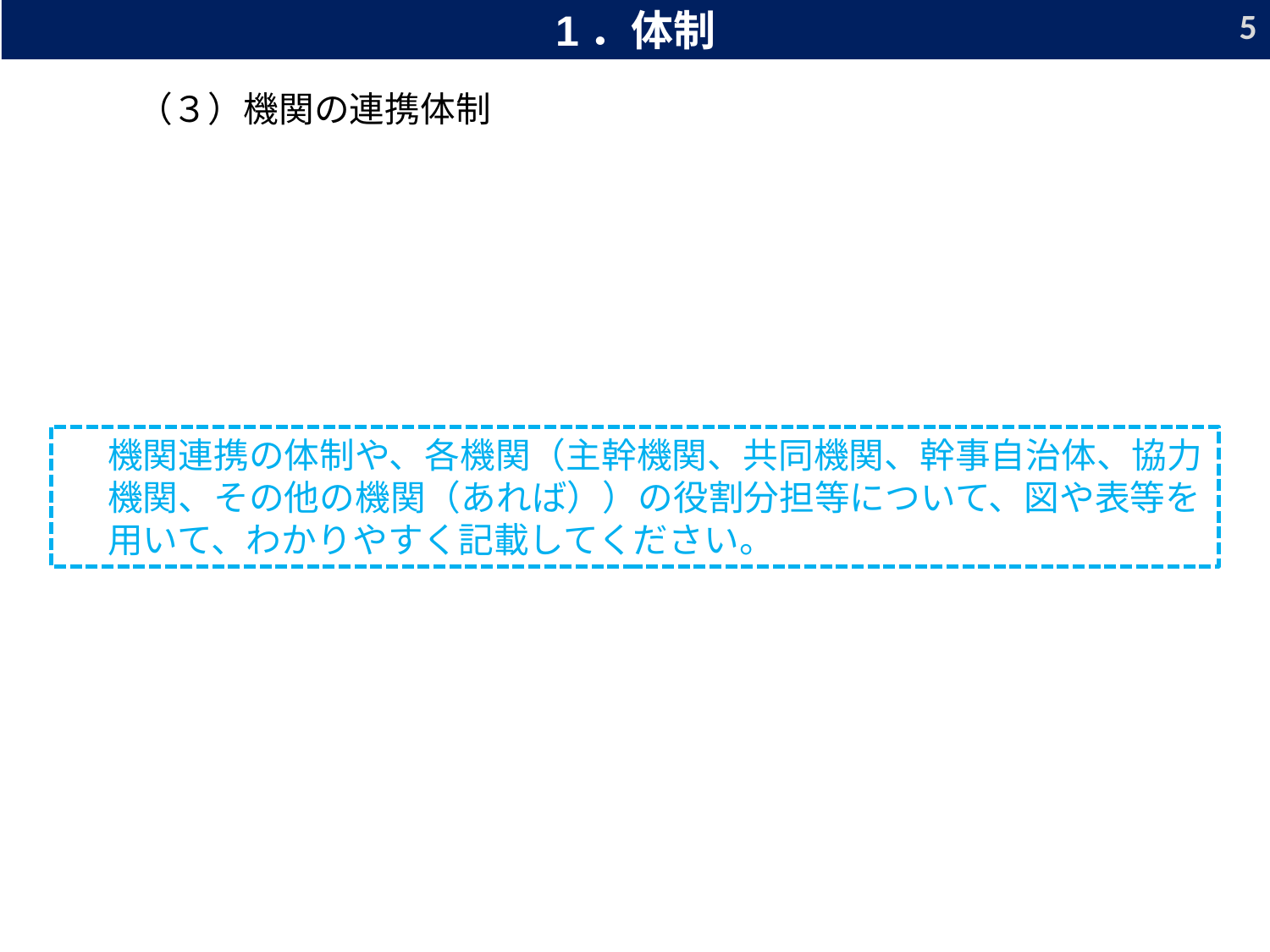

5
1．体制
（３）機関の連携体制
機関連携の体制や、各機関（主幹機関、共同機関、幹事自治体、協力機関、その他の機関（あれば））の役割分担等について、図や表等を用いて、わかりやすく記載してください。